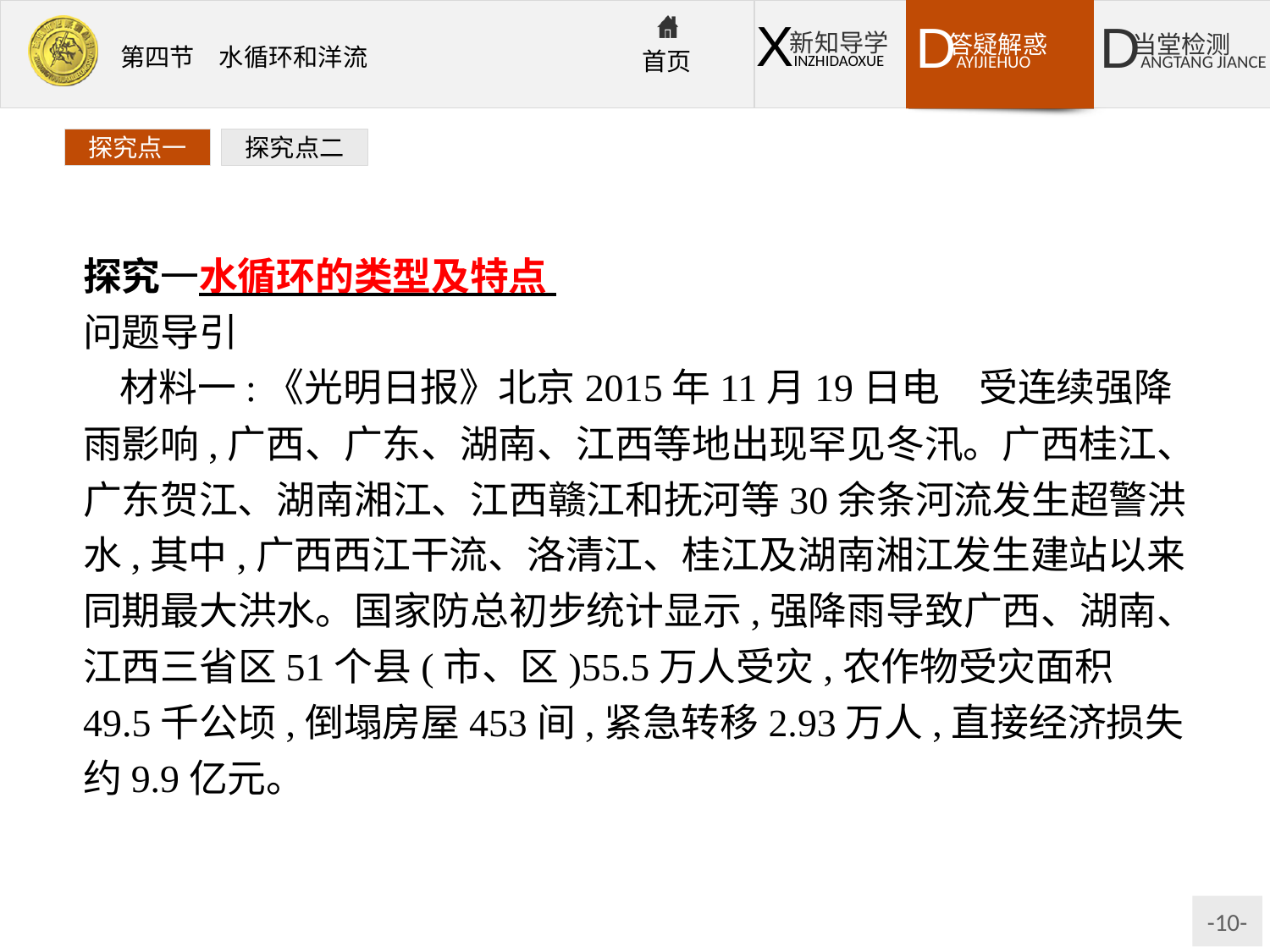

探究点一
探究点二
探究一水循环的类型及特点
问题导引
材料一:《光明日报》北京2015年11月19日电　受连续强降雨影响,广西、广东、湖南、江西等地出现罕见冬汛。广西桂江、广东贺江、湖南湘江、江西赣江和抚河等30余条河流发生超警洪水,其中,广西西江干流、洛清江、桂江及湖南湘江发生建站以来同期最大洪水。国家防总初步统计显示,强降雨导致广西、湖南、江西三省区51个县(市、区)55.5万人受灾,农作物受灾面积49.5千公顷,倒塌房屋453间,紧急转移2.93万人,直接经济损失约9.9亿元。